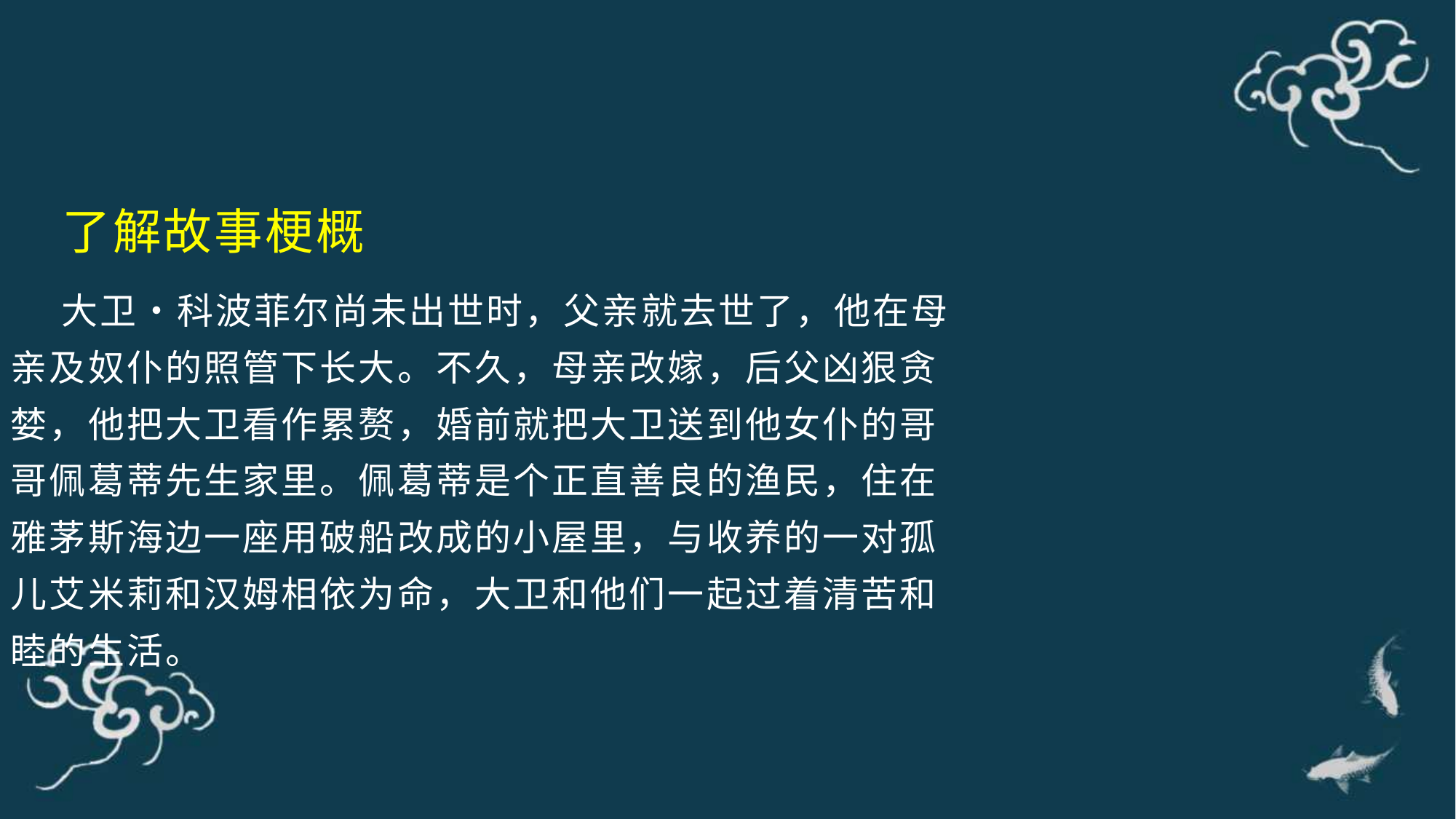

了解故事梗概
    大卫•科波菲尔尚未出世时，父亲就去世了，他在母亲及奴仆的照管下长大。不久，母亲改嫁，后父凶狠贪婪，他把大卫看作累赘，婚前就把大卫送到他女仆的哥哥佩葛蒂先生家里。佩葛蒂是个正直善良的渔民，住在雅茅斯海边一座用破船改成的小屋里，与收养的一对孤儿艾米莉和汉姆相依为命，大卫和他们一起过着清苦和睦的生活。